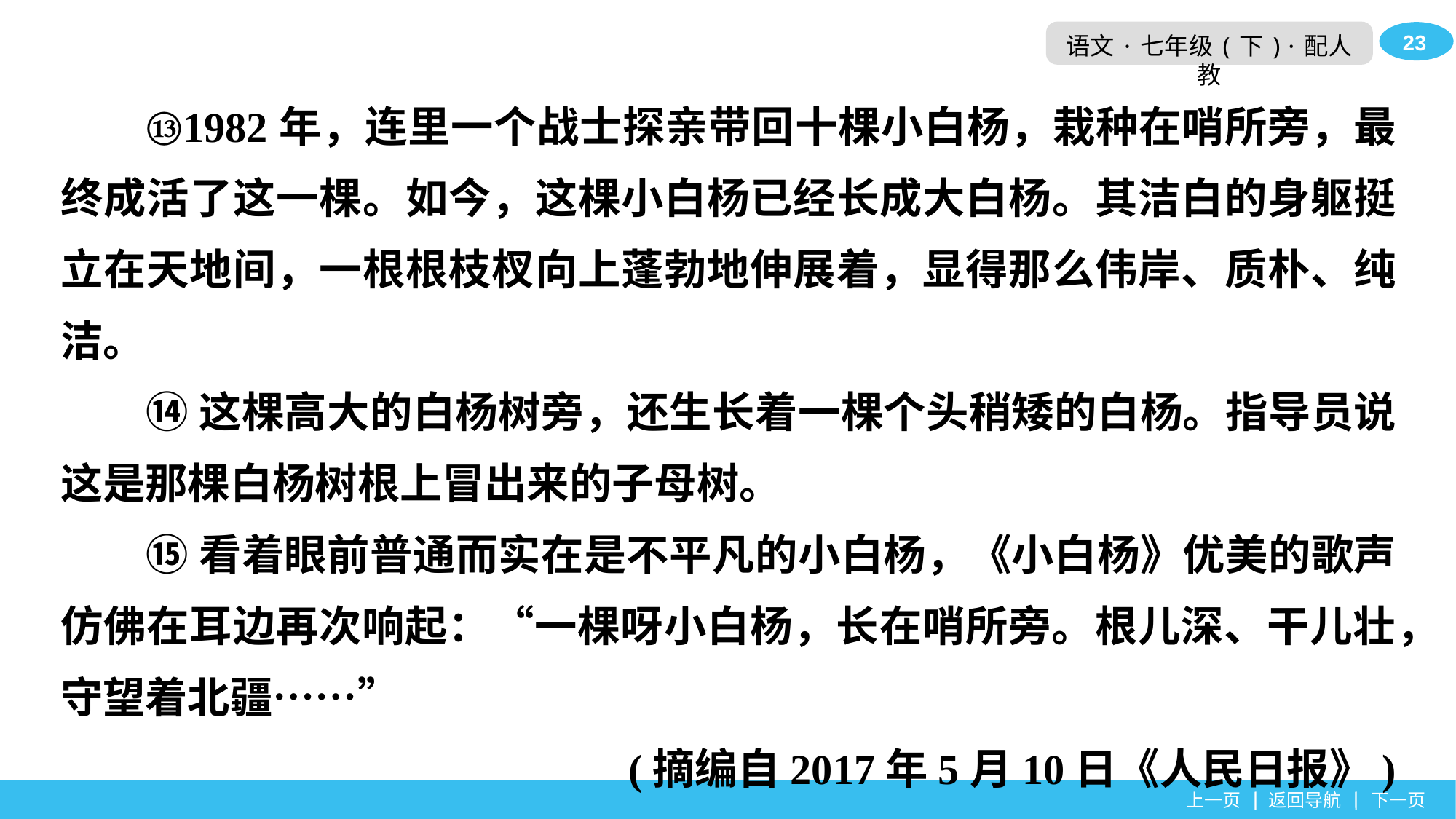

⑬1982年，连里一个战士探亲带回十棵小白杨，栽种在哨所旁，最终成活了这一棵。如今，这棵小白杨已经长成大白杨。其洁白的身躯挺立在天地间，一根根枝杈向上蓬勃地伸展着，显得那么伟岸、质朴、纯洁。
⑭这棵高大的白杨树旁，还生长着一棵个头稍矮的白杨。指导员说这是那棵白杨树根上冒出来的子母树。
⑮看着眼前普通而实在是不平凡的小白杨，《小白杨》优美的歌声仿佛在耳边再次响起：“一棵呀小白杨，长在哨所旁。根儿深、干儿壮，守望着北疆……”
(摘编自2017年5月10日《人民日报》)